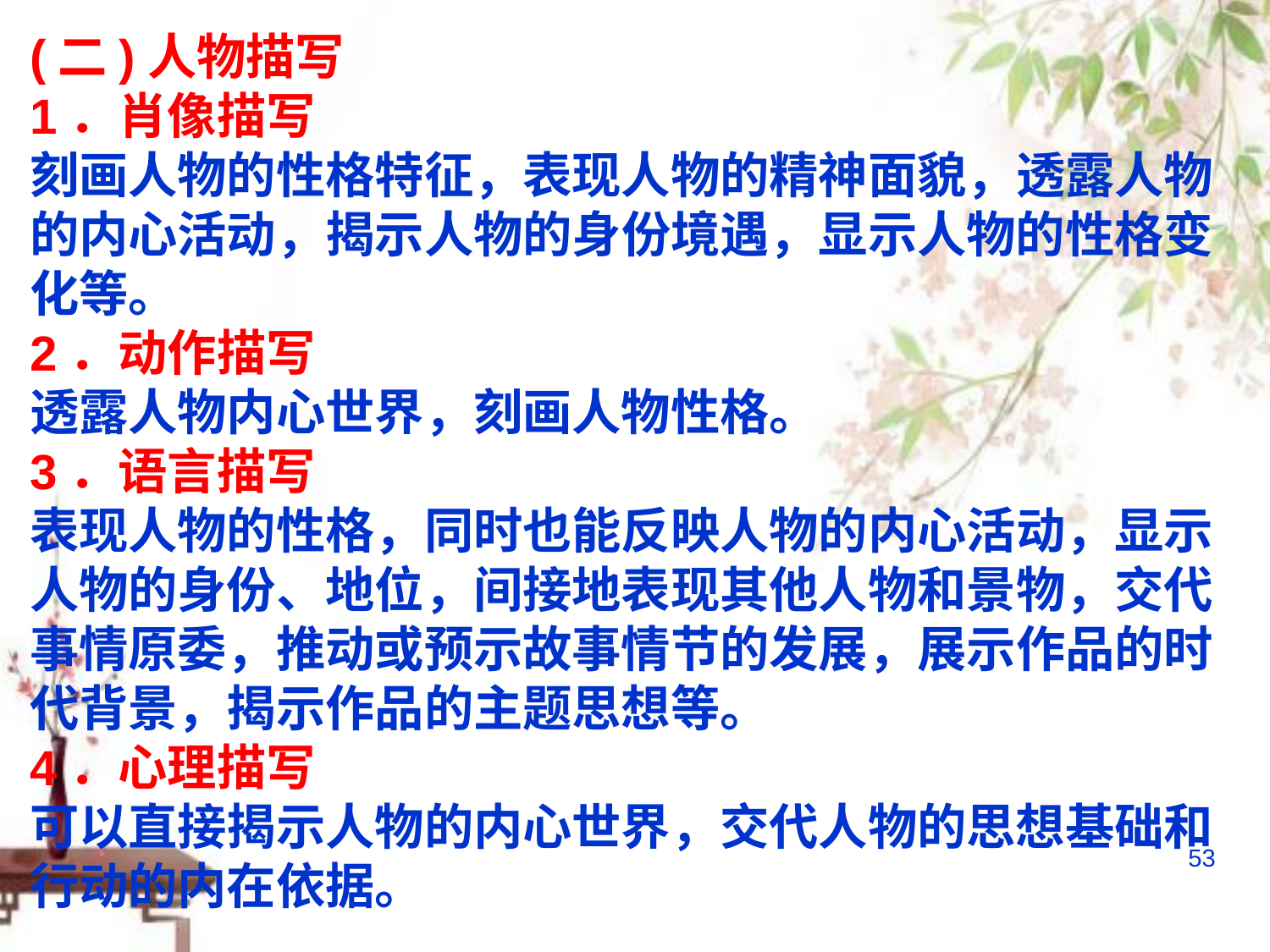

(二)人物描写
1．肖像描写
刻画人物的性格特征，表现人物的精神面貌，透露人物的内心活动，揭示人物的身份境遇，显示人物的性格变化等。
2．动作描写
透露人物内心世界，刻画人物性格。
3．语言描写
表现人物的性格，同时也能反映人物的内心活动，显示人物的身份、地位，间接地表现其他人物和景物，交代事情原委，推动或预示故事情节的发展，展示作品的时代背景，揭示作品的主题思想等。
4．心理描写
可以直接揭示人物的内心世界，交代人物的思想基础和行动的内在依据。

53